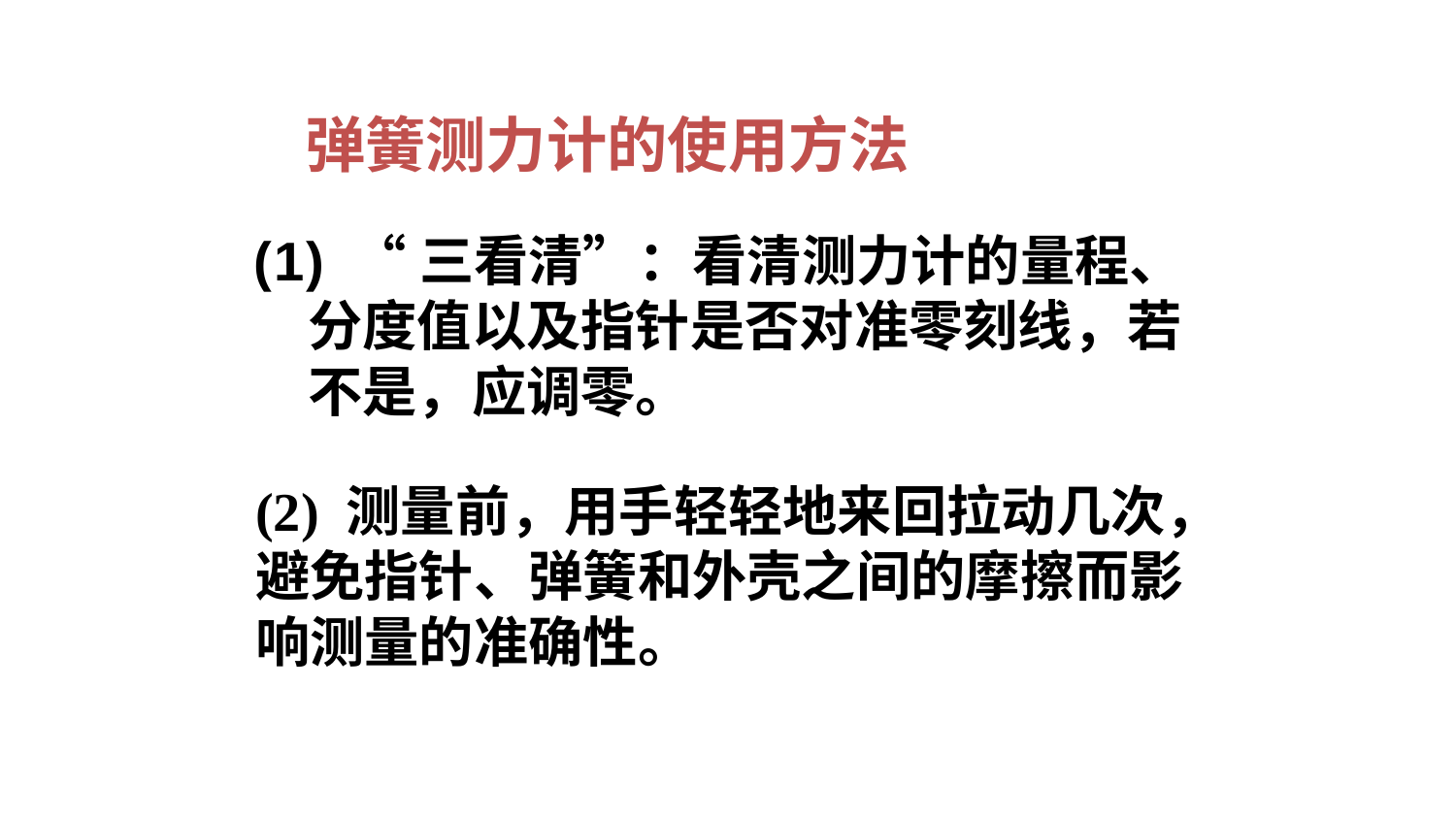

弹簧测力计的使用方法
  “三看清”：看清测力计的量程、分度值以及指针是否对准零刻线，若不是，应调零。
(2) 测量前，用手轻轻地来回拉动几次，避免指针、弹簧和外壳之间的摩擦而影响测量的准确性。